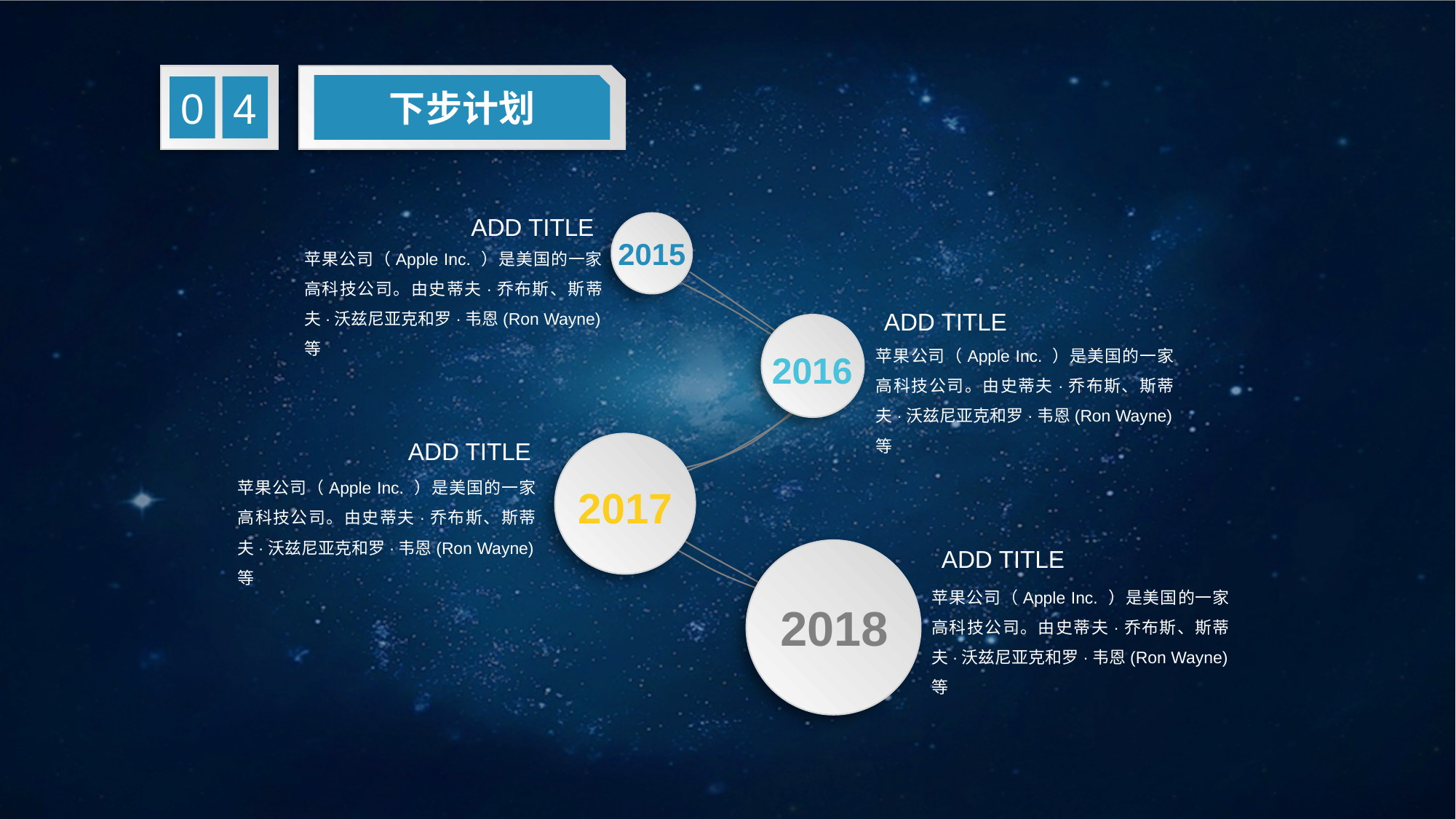

下步计划

4

0

ADD TITLE
苹果公司（Apple Inc. ）是美国的一家高科技公司。由史蒂夫·乔布斯、斯蒂夫·沃兹尼亚克和罗·韦恩(Ron Wayne)等

2015

ADD TITLE
苹果公司（Apple Inc. ）是美国的一家高科技公司。由史蒂夫·乔布斯、斯蒂夫·沃兹尼亚克和罗·韦恩(Ron Wayne)等

2016
ADD TITLE
苹果公司（Apple Inc. ）是美国的一家高科技公司。由史蒂夫·乔布斯、斯蒂夫·沃兹尼亚克和罗·韦恩(Ron Wayne)等

2017
ADD TITLE
苹果公司（Apple Inc. ）是美国的一家高科技公司。由史蒂夫·乔布斯、斯蒂夫·沃兹尼亚克和罗·韦恩(Ron Wayne)等

2018